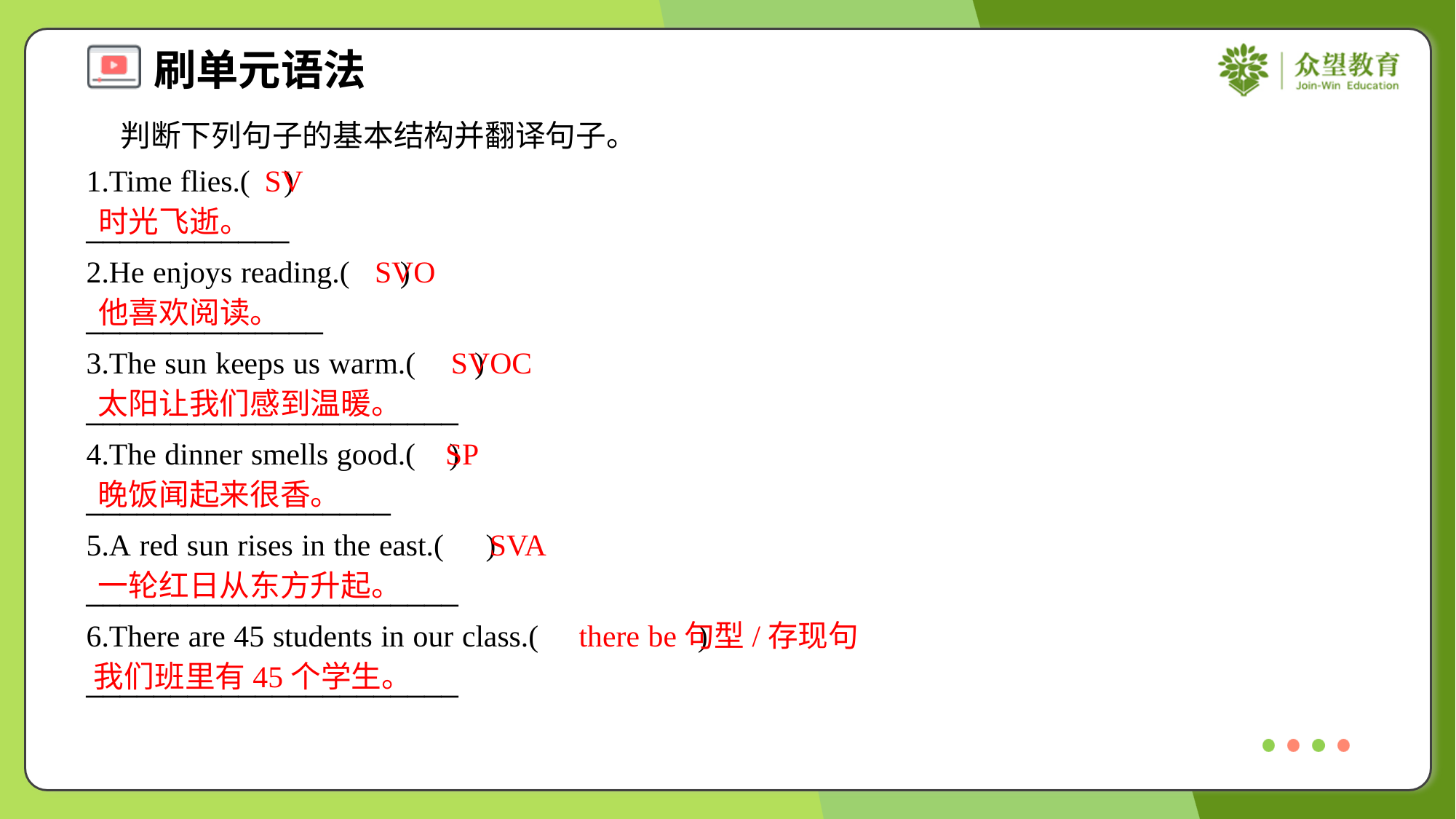

判断下列句子的基本结构并翻译句子。
1.Time flies.(    )
____________
2.He enjoys reading.(      )
______________
3.The sun keeps us warm.(       )
______________________
4.The dinner smells good.(    )
__________________
5.A red sun rises in the east.(     )
______________________
6.There are 45 students in our class.(                   )
______________________
SV
时光飞逝。
SVO
他喜欢阅读。
SVOC
太阳让我们感到温暖。
SP
晚饭闻起来很香。
SVA
一轮红日从东方升起。
there be句型/存现句
我们班里有45个学生。